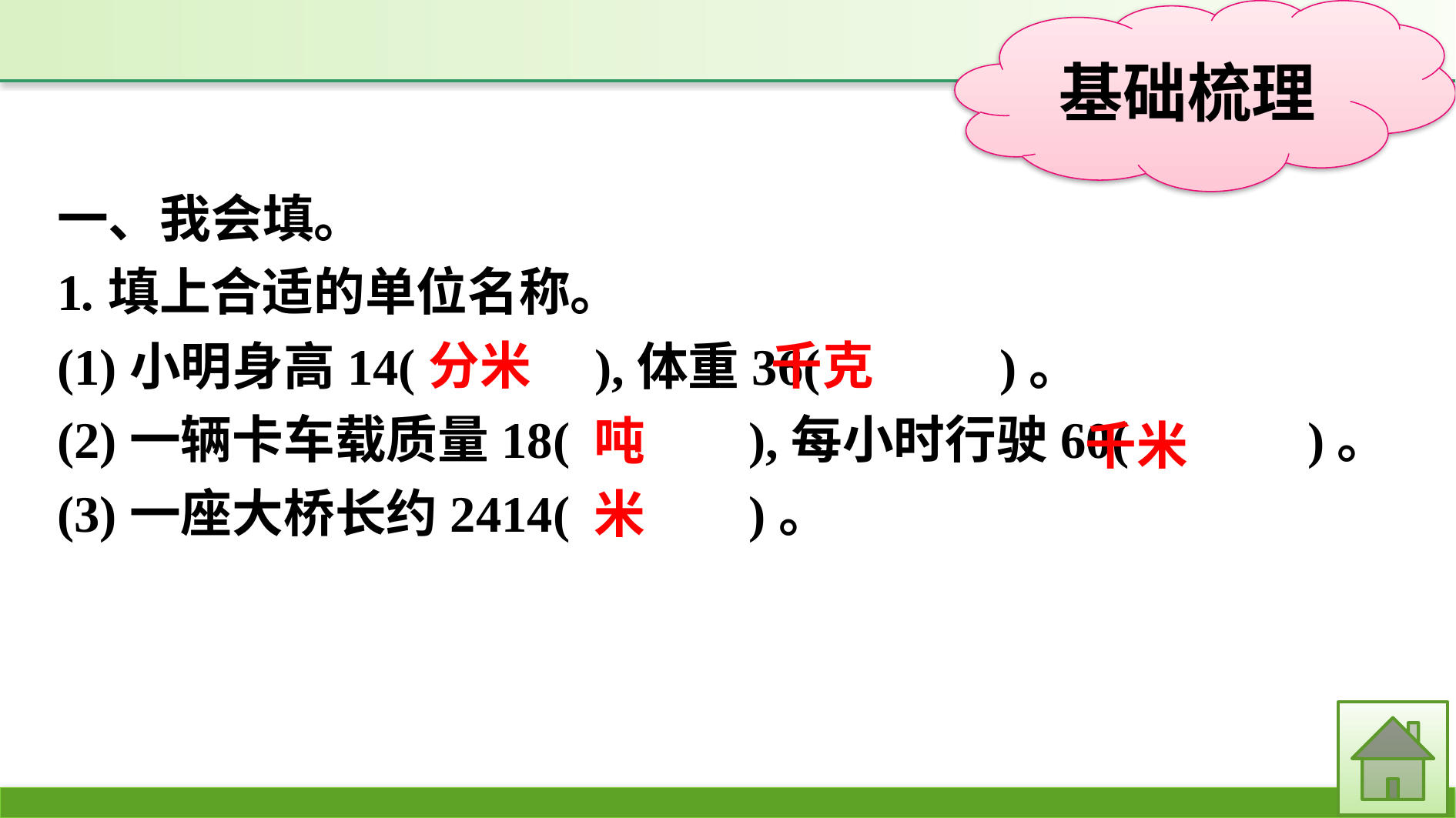

一、我会填。
1.填上合适的单位名称。
(1)小明身高14(　　　),体重36(　　　)。
(2)一辆卡车载质量18(　　　),每小时行驶60(　　　)。
(3)一座大桥长约2414(　　　)。
分米
千克
吨
千米
米